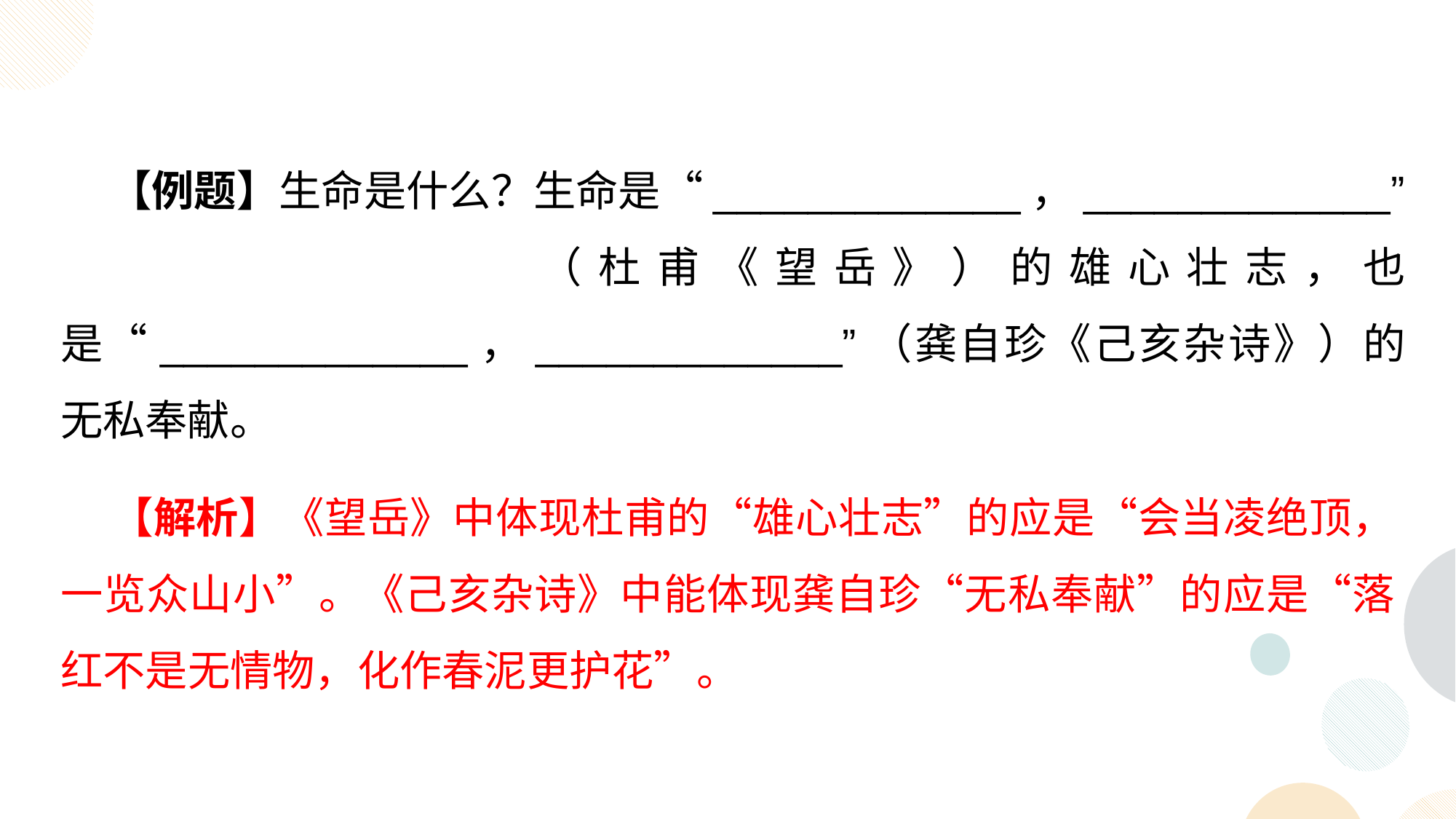

【例题】生命是什么？生命是“_____________，_____________”                 （杜甫《望岳》）的雄心壮志，也是“_____________，_____________”（龚自珍《己亥杂诗》）的无私奉献。
    【解析】《望岳》中体现杜甫的“雄心壮志”的应是“会当凌绝顶，一览众山小”。《己亥杂诗》中能体现龚自珍“无私奉献”的应是“落红不是无情物，化作春泥更护花”。